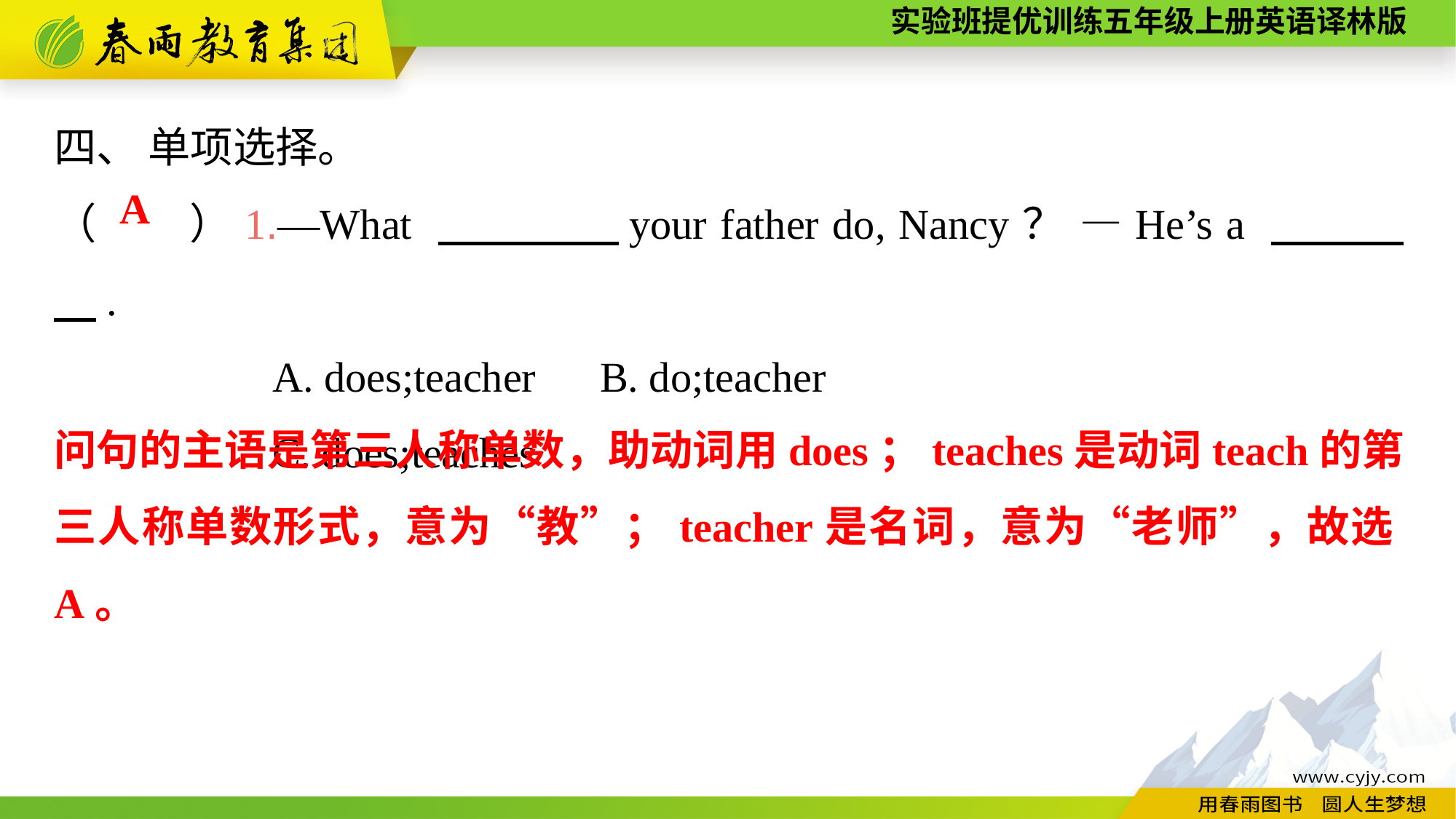

四、 单项选择。
（　　）1.—What 　　　　your father do, Nancy？ —He’s a 　　　　.
		A. does;teacher	B. do;teacher
		C. does;teaches
A
问句的主语是第三人称单数，助动词用does；teaches是动词teach的第三人称单数形式，意为“教”；teacher是名词，意为“老师”，故选A。